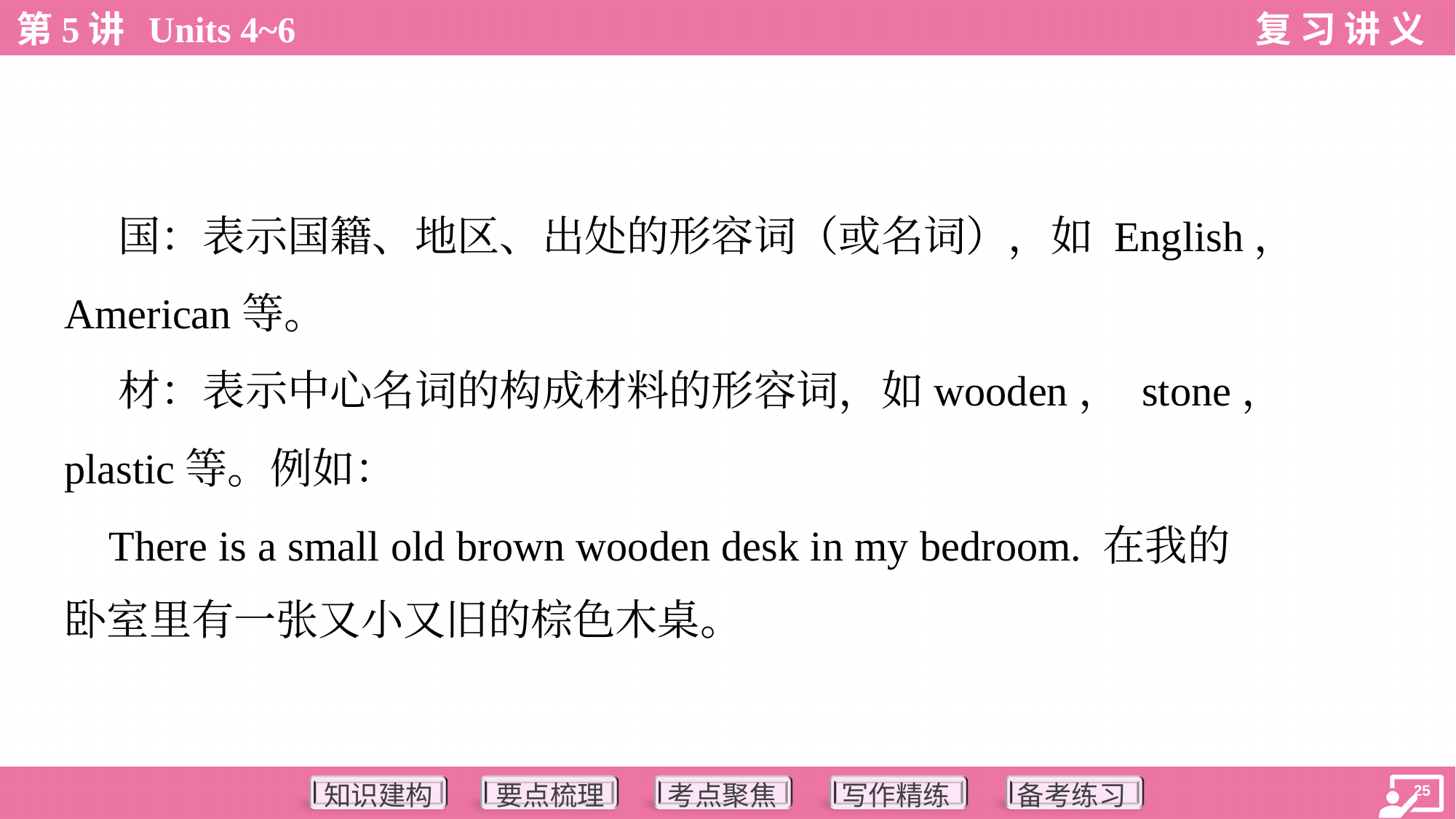

国：表示国籍、地区、出处的形容词（或名词），如 English，
American等。
    材：表示中心名词的构成材料的形容词，如wooden， stone，
plastic等。例如：
    There is a small old brown wooden desk in my bedroom. 在我的
卧室里有一张又小又旧的棕色木桌。